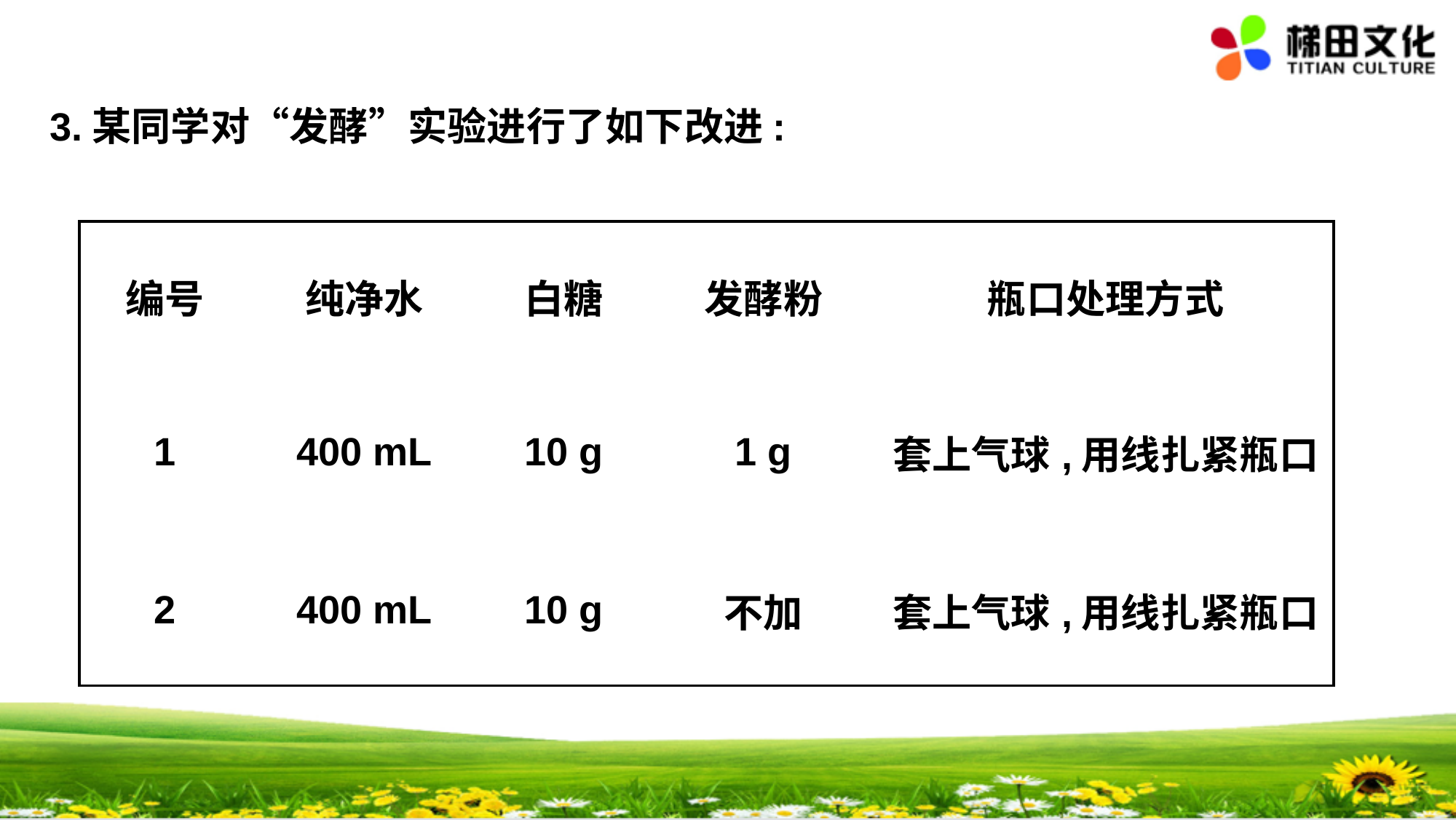

3.某同学对“发酵”实验进行了如下改进:
| 编号 | 纯净水 | 白糖 | 发酵粉 | 瓶口处理方式 |
| --- | --- | --- | --- | --- |
| 1 | 400 mL | 10 g | 1 g | 套上气球,用线扎紧瓶口 |
| 2 | 400 mL | 10 g | 不加 | 套上气球,用线扎紧瓶口 |